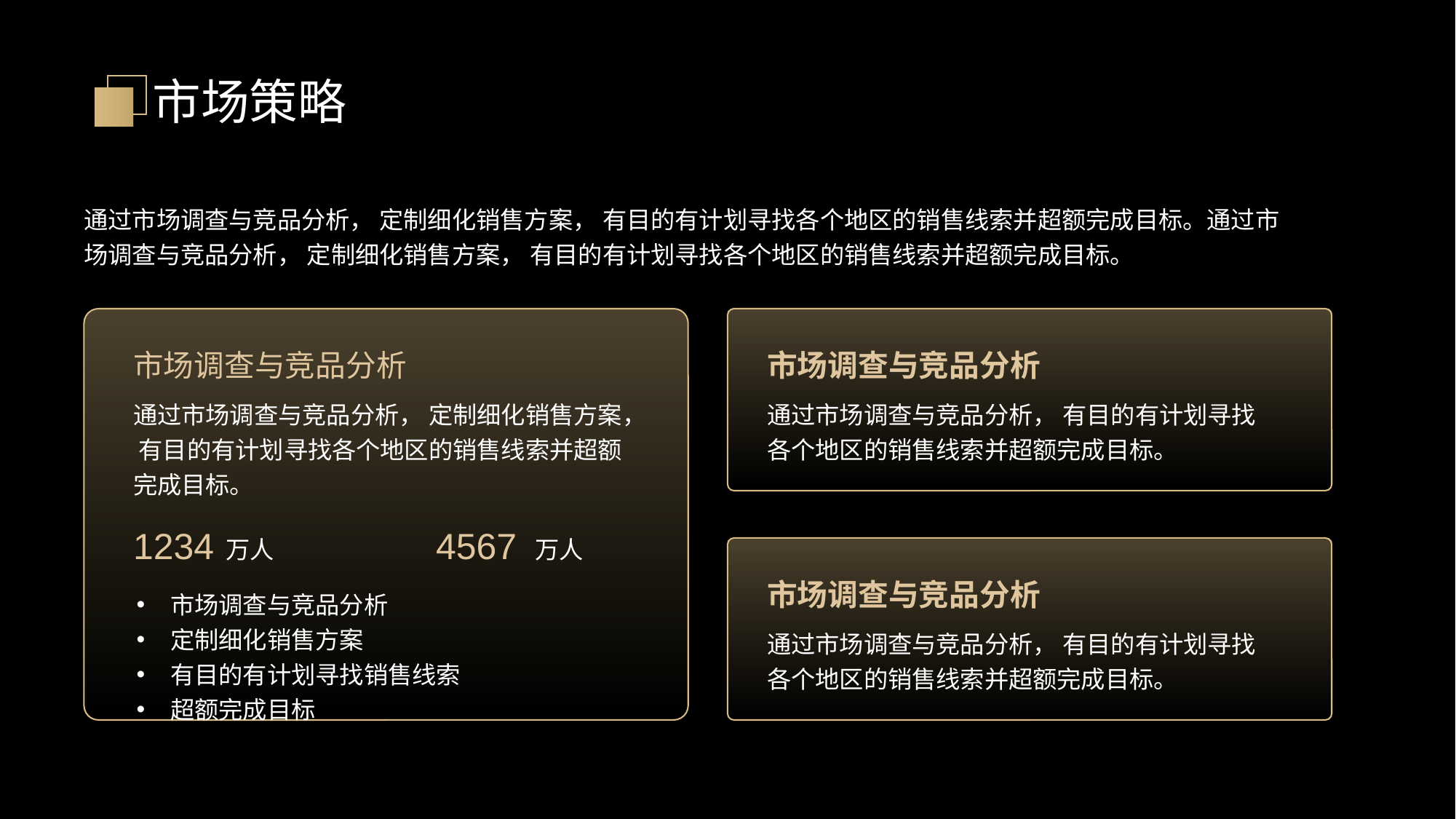

市场策略

通过市场调查与竞品分析， 定制细化销售方案， 有目的有计划寻找各个地区的销售线索并超额完成目标。通过市场调查与竞品分析， 定制细化销售方案， 有目的有计划寻找各个地区的销售线索并超额完成目标。

市场调查与竞品分析
市场调查与竞品分析
通过市场调查与竞品分析， 定制细化销售方案， 有目的有计划寻找各个地区的销售线索并超额完成目标。
通过市场调查与竞品分析， 有目的有计划寻找各个地区的销售线索并超额完成目标。
1234
4567
万人
万人

市场调查与竞品分析
市场调查与竞品分析
定制细化销售方案
有目的有计划寻找销售线索
超额完成目标
通过市场调查与竞品分析， 有目的有计划寻找各个地区的销售线索并超额完成目标。